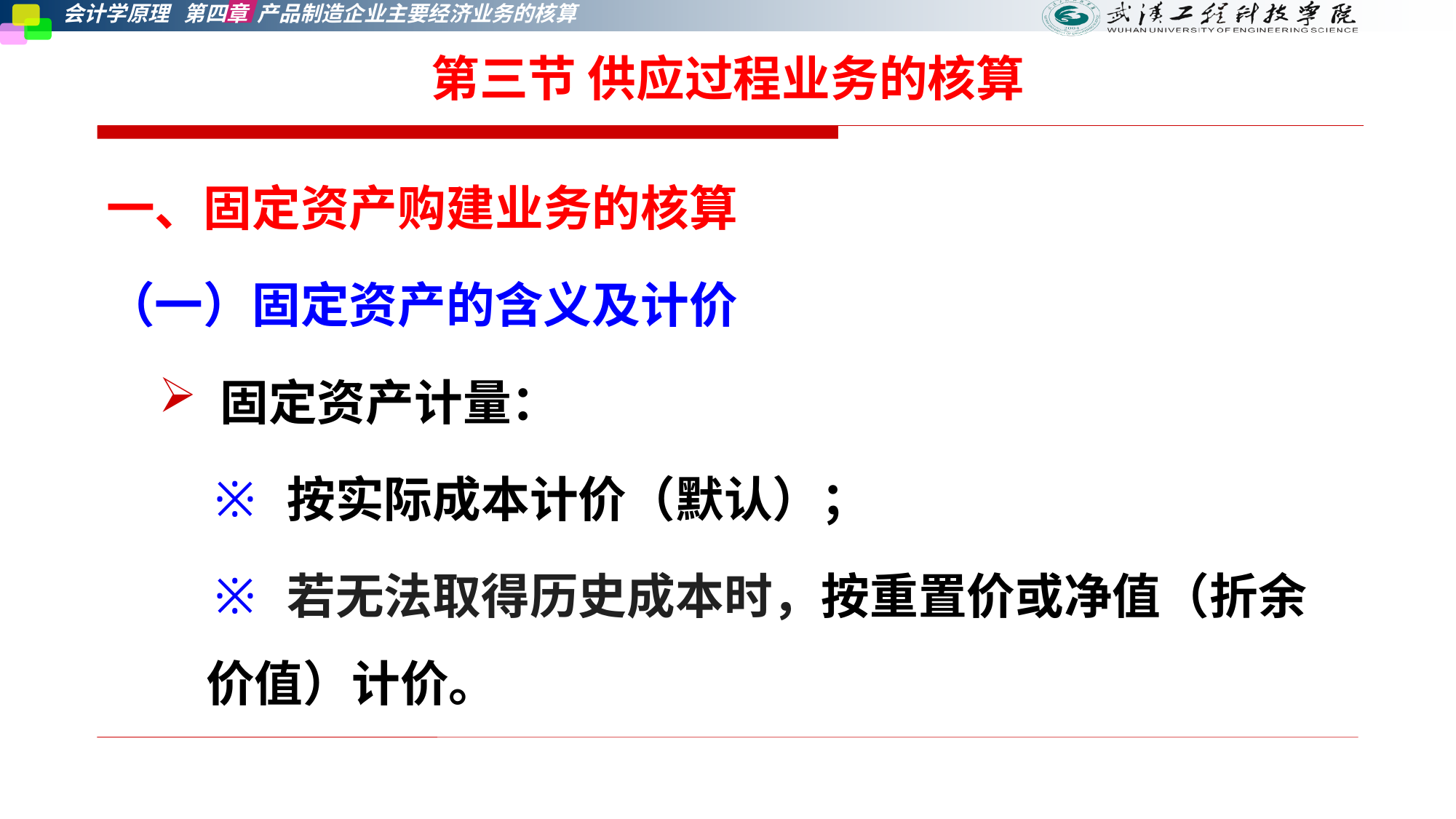

第三节 供应过程业务的核算
一、固定资产购建业务的核算
（一）固定资产的含义及计价
 固定资产计量：
 按实际成本计价（默认）；
 若无法取得历史成本时，按重置价或净值（折余价值）计价。